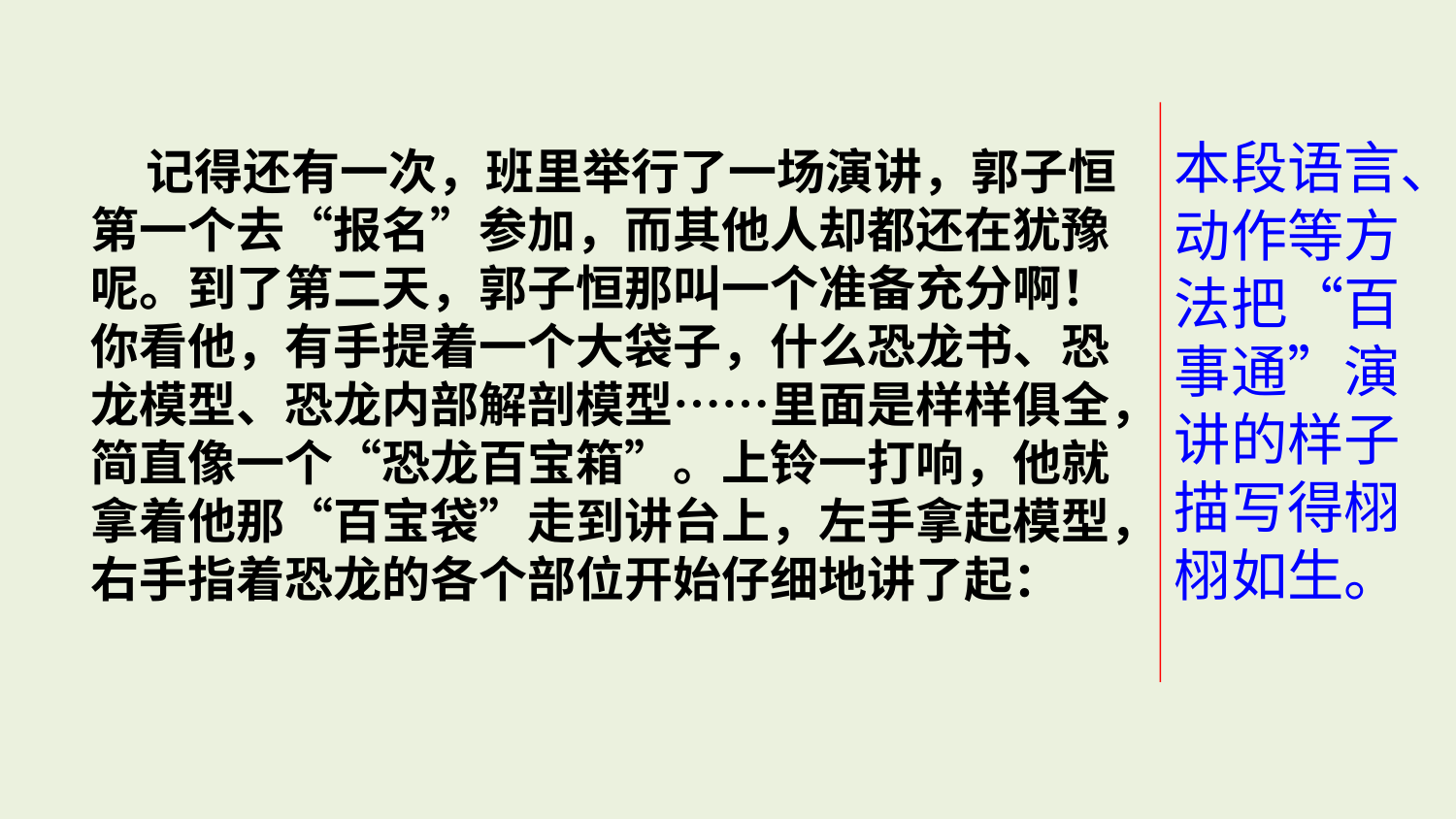

本段语言、动作等方法把“百事通”演讲的样子描写得栩栩如生。
    记得还有一次，班里举行了一场演讲，郭子恒第一个去“报名”参加，而其他人却都还在犹豫呢。到了第二天，郭子恒那叫一个准备充分啊！你看他，有手提着一个大袋子，什么恐龙书、恐龙模型、恐龙内部解剖模型……里面是样样俱全，简直像一个“恐龙百宝箱”。上铃一打响，他就拿着他那“百宝袋”走到讲台上，左手拿起模型，右手指着恐龙的各个部位开始仔细地讲了起：